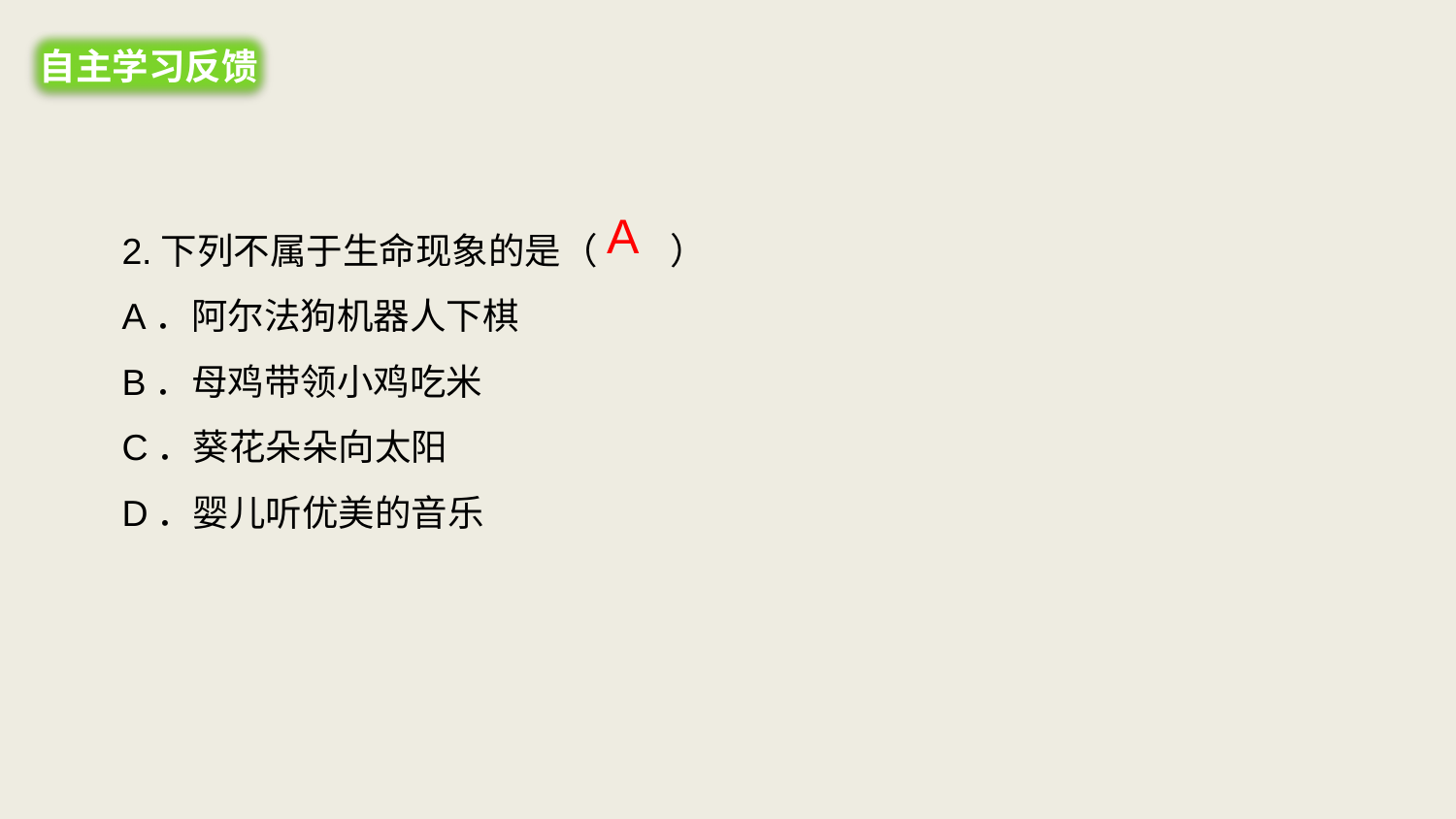

自主学习反馈
2.下列不属于生命现象的是（　　）
A．阿尔法狗机器人下棋
B．母鸡带领小鸡吃米
C．葵花朵朵向太阳
D．婴儿听优美的音乐
A